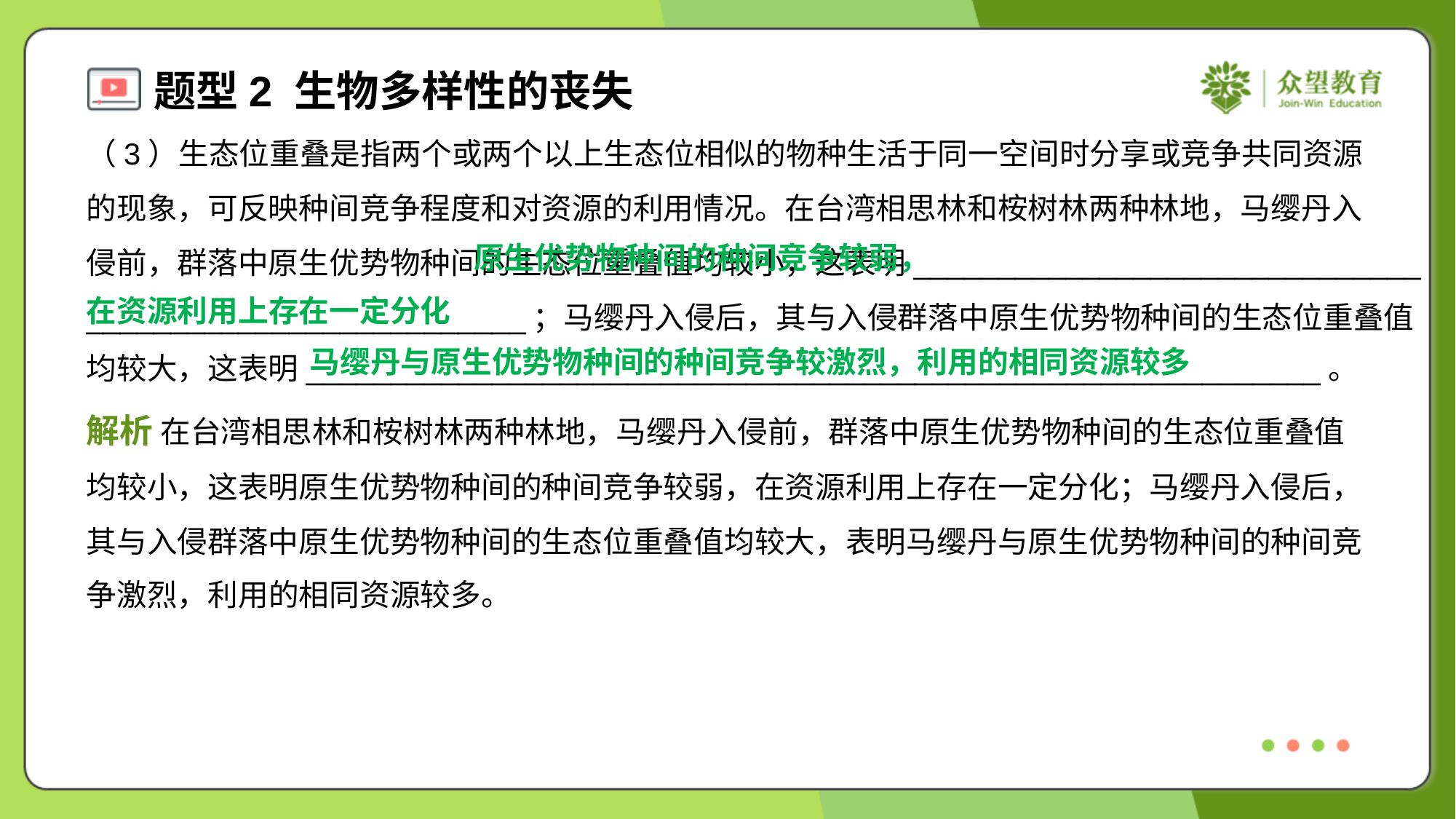

（3）生态位重叠是指两个或两个以上生态位相似的物种生活于同一空间时分享或竞争共同资源
的现象，可反映种间竞争程度和对资源的利用情况。在台湾相思林和桉树林两种林地，马缨丹入
侵前，群落中原生优势物种间的生态位重叠值均较小，这表明______________________________
__________________________；马缨丹入侵后，其与入侵群落中原生优势物种间的生态位重叠值
均较大，这表明____________________________________________________________。
                                                       原生优势物种间的种间竞争较弱，
在资源利用上存在一定分化
马缨丹与原生优势物种间的种间竞争较激烈，利用的相同资源较多
解析 在台湾相思林和桉树林两种林地，马缨丹入侵前，群落中原生优势物种间的生态位重叠值
均较小，这表明原生优势物种间的种间竞争较弱，在资源利用上存在一定分化；马缨丹入侵后，
其与入侵群落中原生优势物种间的生态位重叠值均较大，表明马缨丹与原生优势物种间的种间竞
争激烈，利用的相同资源较多。